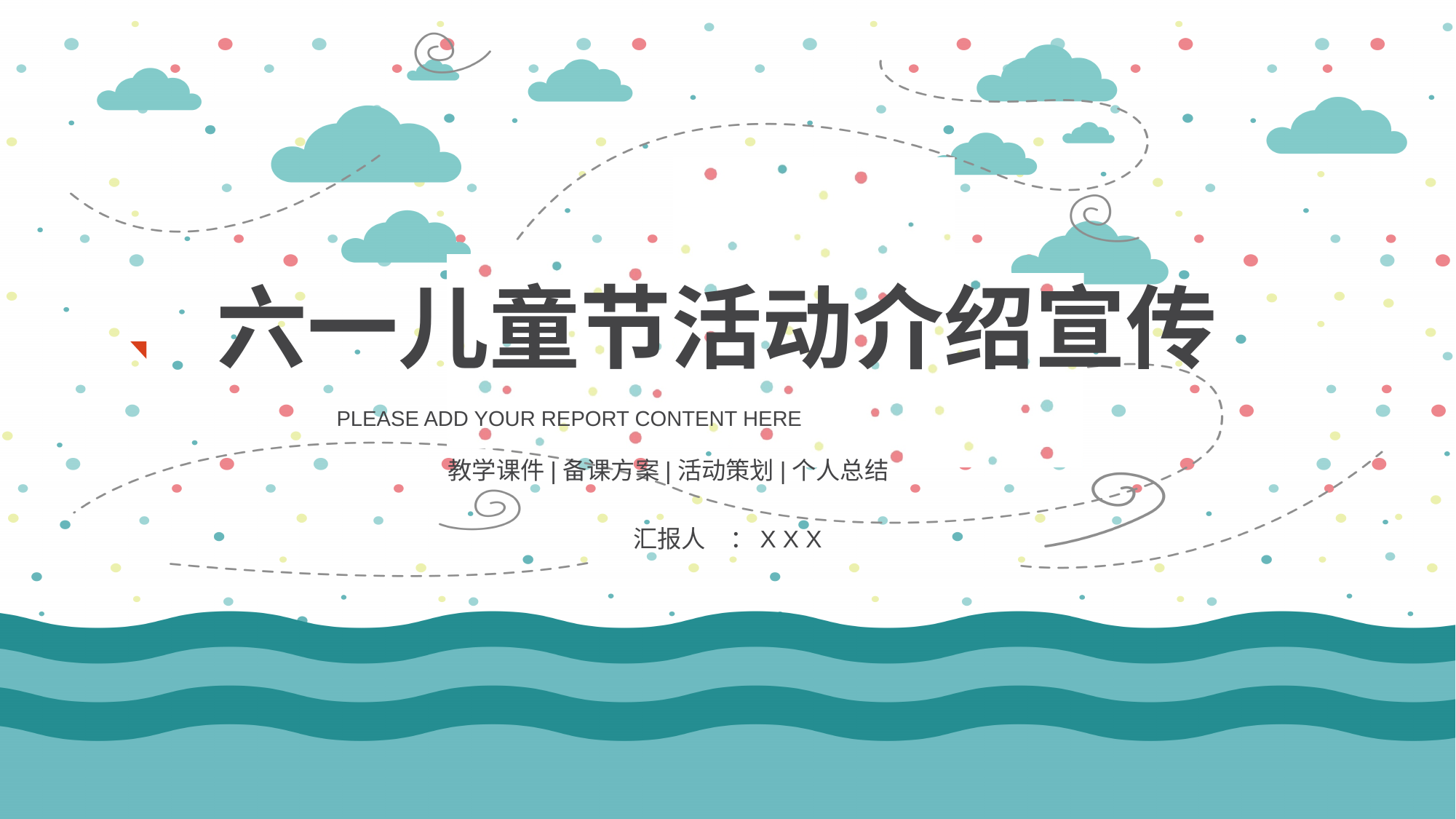

六一儿童节活动介绍宣传
PLEASE ADD YOUR REPORT CONTENT HERE
教学课件|备课方案|活动策划|个人总结
汇报人  ：X X X